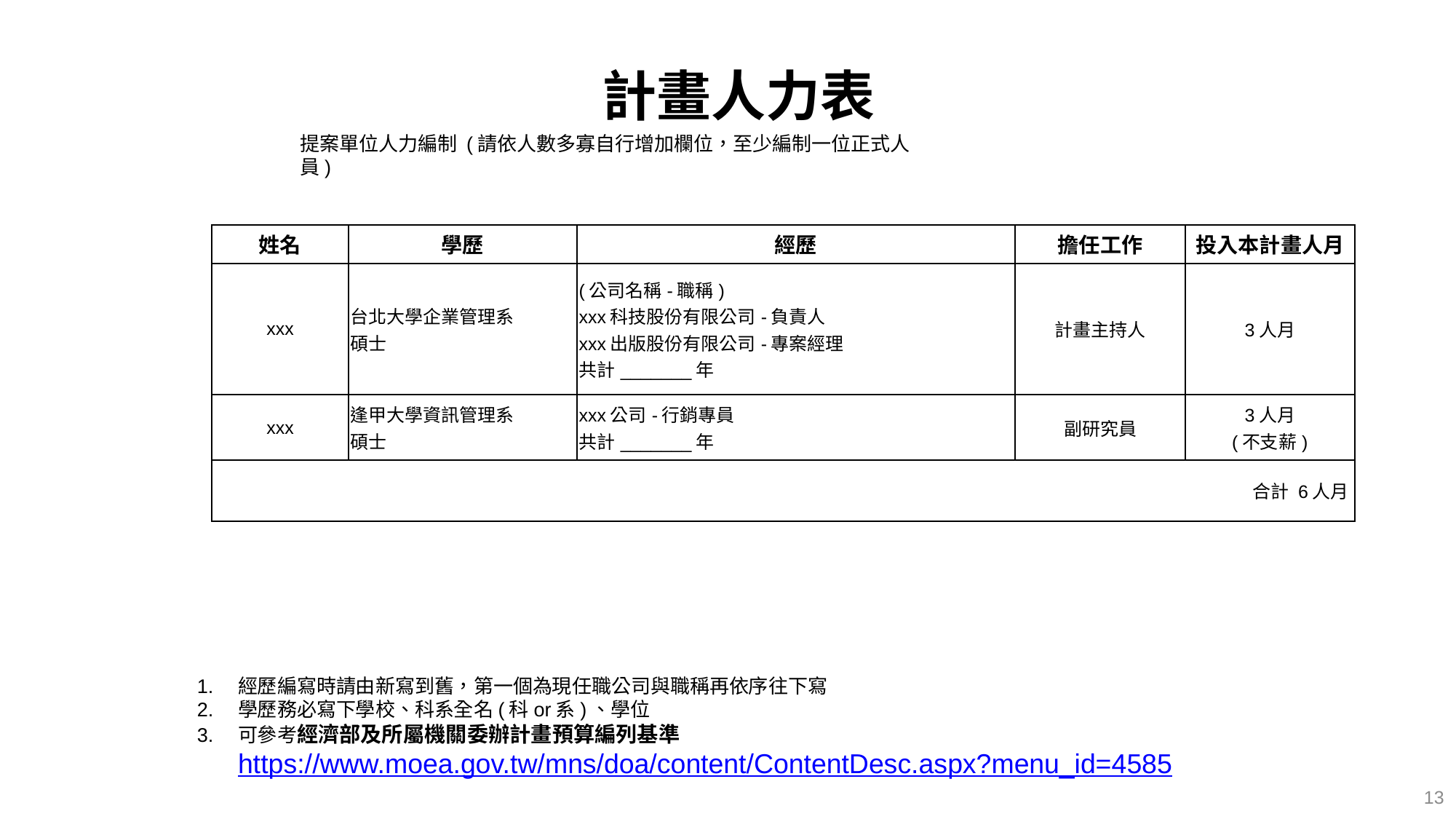

計畫人力表
提案單位人力編制 (請依人數多寡自行增加欄位，至少編制一位正式人員)
| 姓名 | 學歷 | 經歷 | 擔任工作 | 投入本計畫人月 |
| --- | --- | --- | --- | --- |
| xxx | 台北大學企業管理系 碩士 | (公司名稱-職稱) xxx科技股份有限公司-負責人 xxx出版股份有限公司-專案經理 共計\_\_\_\_\_\_\_年 | 計畫主持人 | 3人月 |
| xxx | 逢甲大學資訊管理系 碩士 | xxx公司-行銷專員 共計\_\_\_\_\_\_\_年 | 副研究員 | 3人月 (不支薪) |
| 合計 6人月 |  |  |  |  |
經歷編寫時請由新寫到舊，第一個為現任職公司與職稱再依序往下寫
學歷務必寫下學校、科系全名(科or系)、學位
可參考經濟部及所屬機關委辦計畫預算編列基準https://www.moea.gov.tw/mns/doa/content/ContentDesc.aspx?menu_id=4585